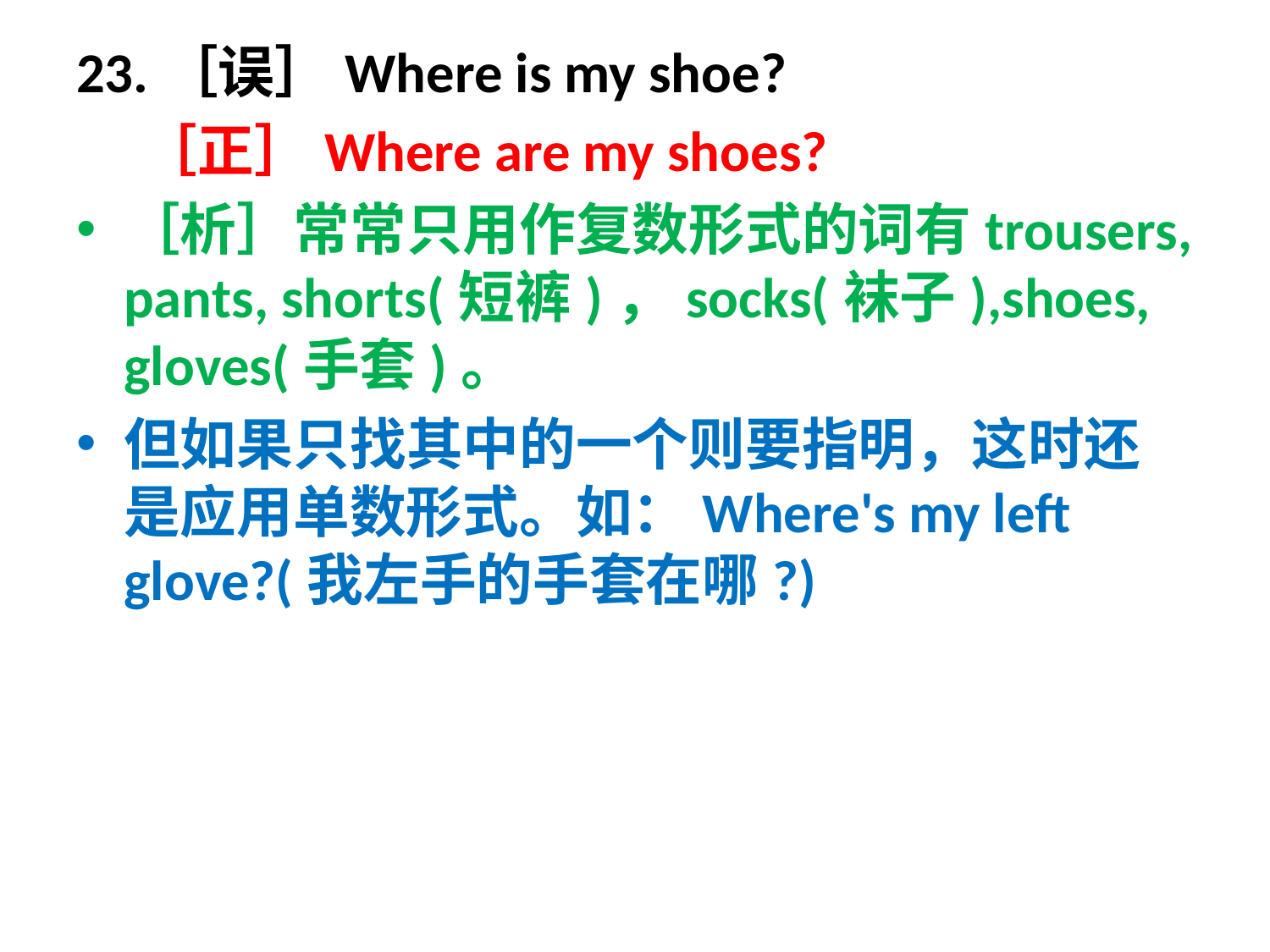

23.［误］Where is my shoe?
    ［正］Where are my shoes?
［析］常常只用作复数形式的词有trousers, pants, shorts(短裤)，socks(袜子),shoes, gloves(手套)。
但如果只找其中的一个则要指明，这时还是应用单数形式。如：Where's my left glove?(我左手的手套在哪?)